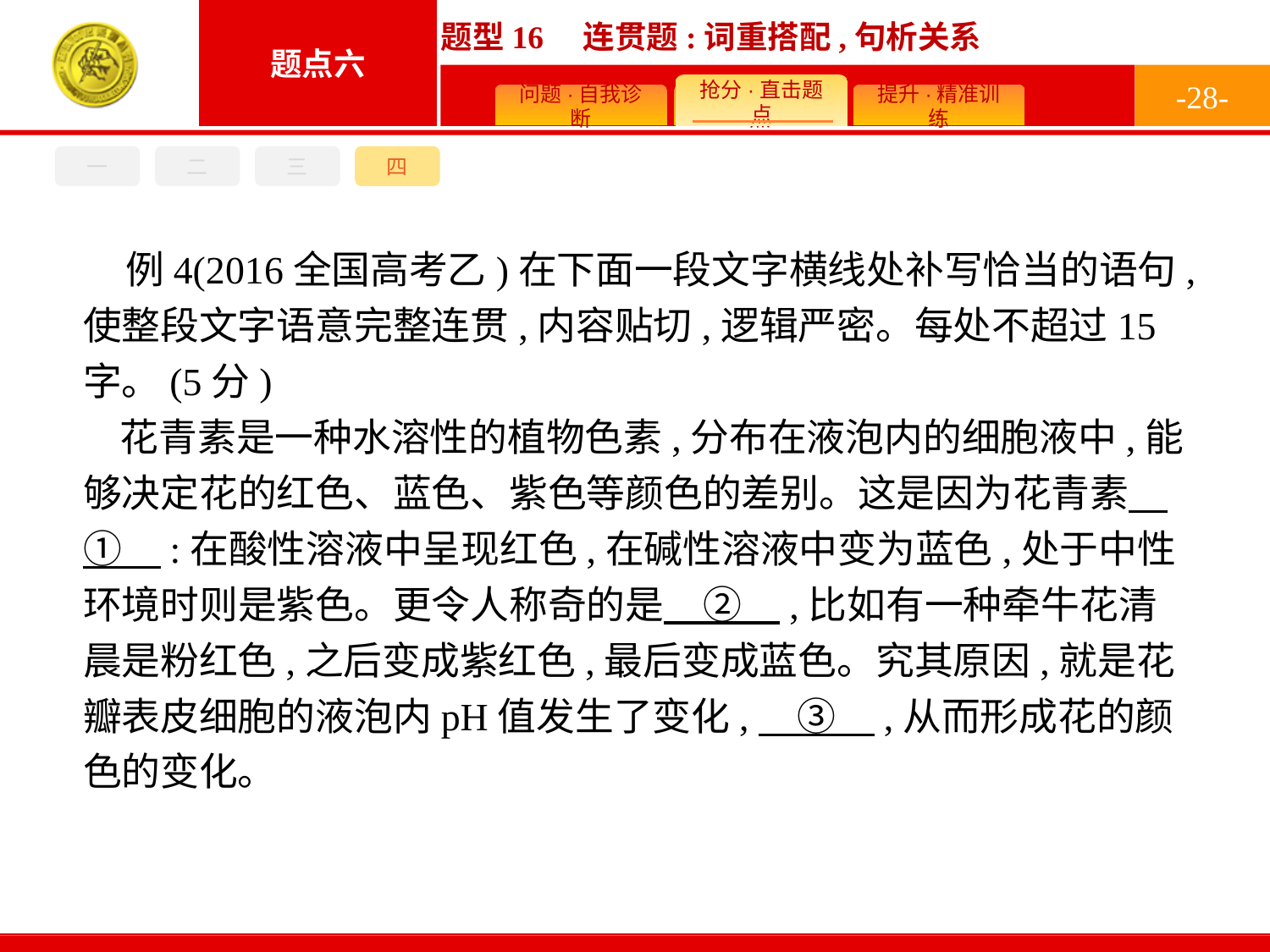

-28-
一
二
三
四
例4(2016全国高考乙)在下面一段文字横线处补写恰当的语句,使整段文字语意完整连贯,内容贴切,逻辑严密。每处不超过15字。(5分)
花青素是一种水溶性的植物色素,分布在液泡内的细胞液中,能够决定花的红色、蓝色、紫色等颜色的差别。这是因为花青素　①　:在酸性溶液中呈现红色,在碱性溶液中变为蓝色,处于中性环境时则是紫色。更令人称奇的是　②　,比如有一种牵牛花清晨是粉红色,之后变成紫红色,最后变成蓝色。究其原因,就是花瓣表皮细胞的液泡内pH值发生了变化,　③　,从而形成花的颜色的变化。